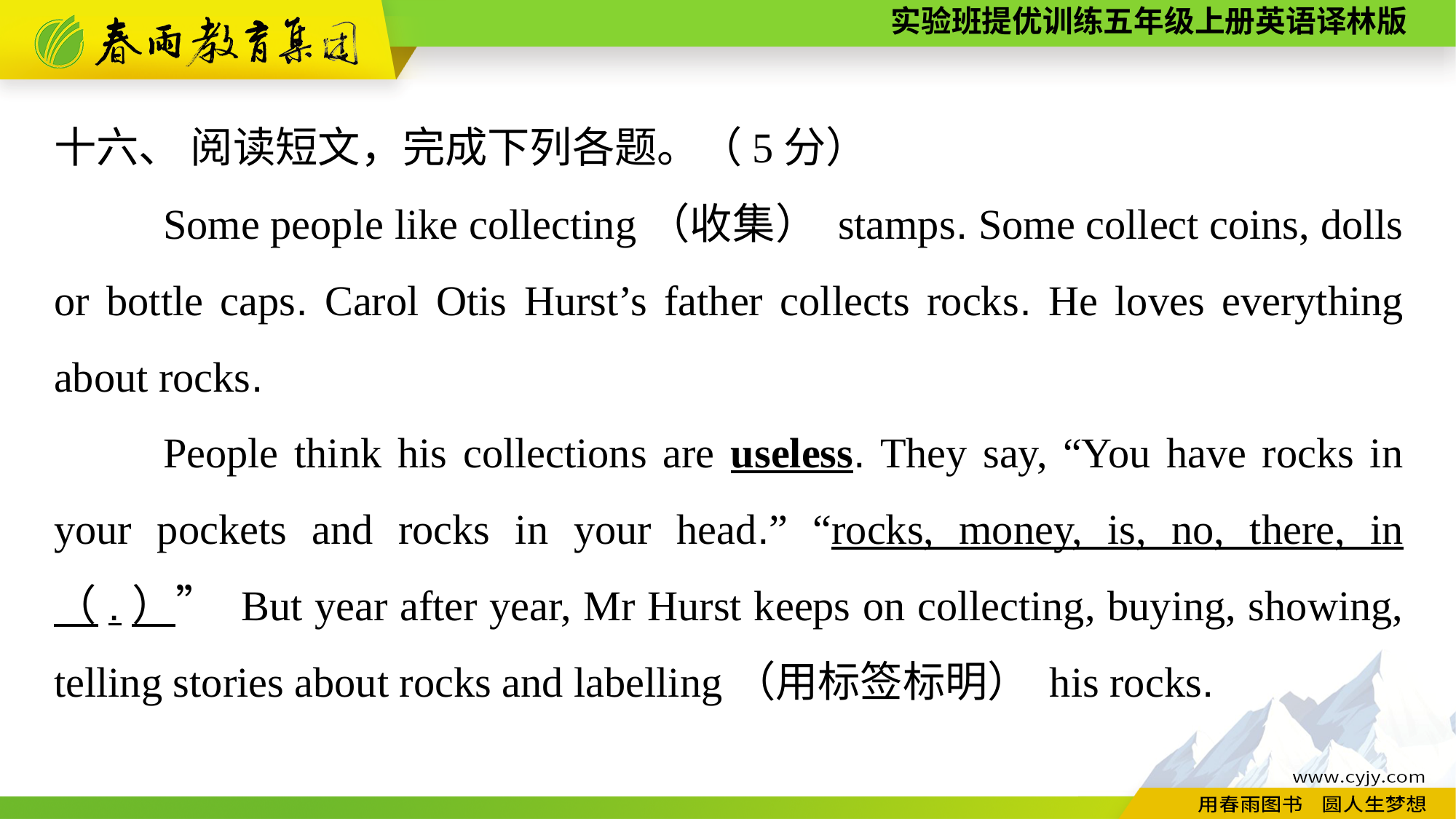

十六、 阅读短文，完成下列各题。（5分）
	Some people like collecting（收集） stamps. Some collect coins, dolls or bottle caps. Carol Otis Hurst’s father collects rocks. He loves everything about rocks.
	People think his collections are useless. They say, “You have rocks in your pockets and rocks in your head.” “rocks, money, is, no, there, in （.）” But year after year, Mr Hurst keeps on collecting, buying, showing, telling stories about rocks and labelling（用标签标明） his rocks.